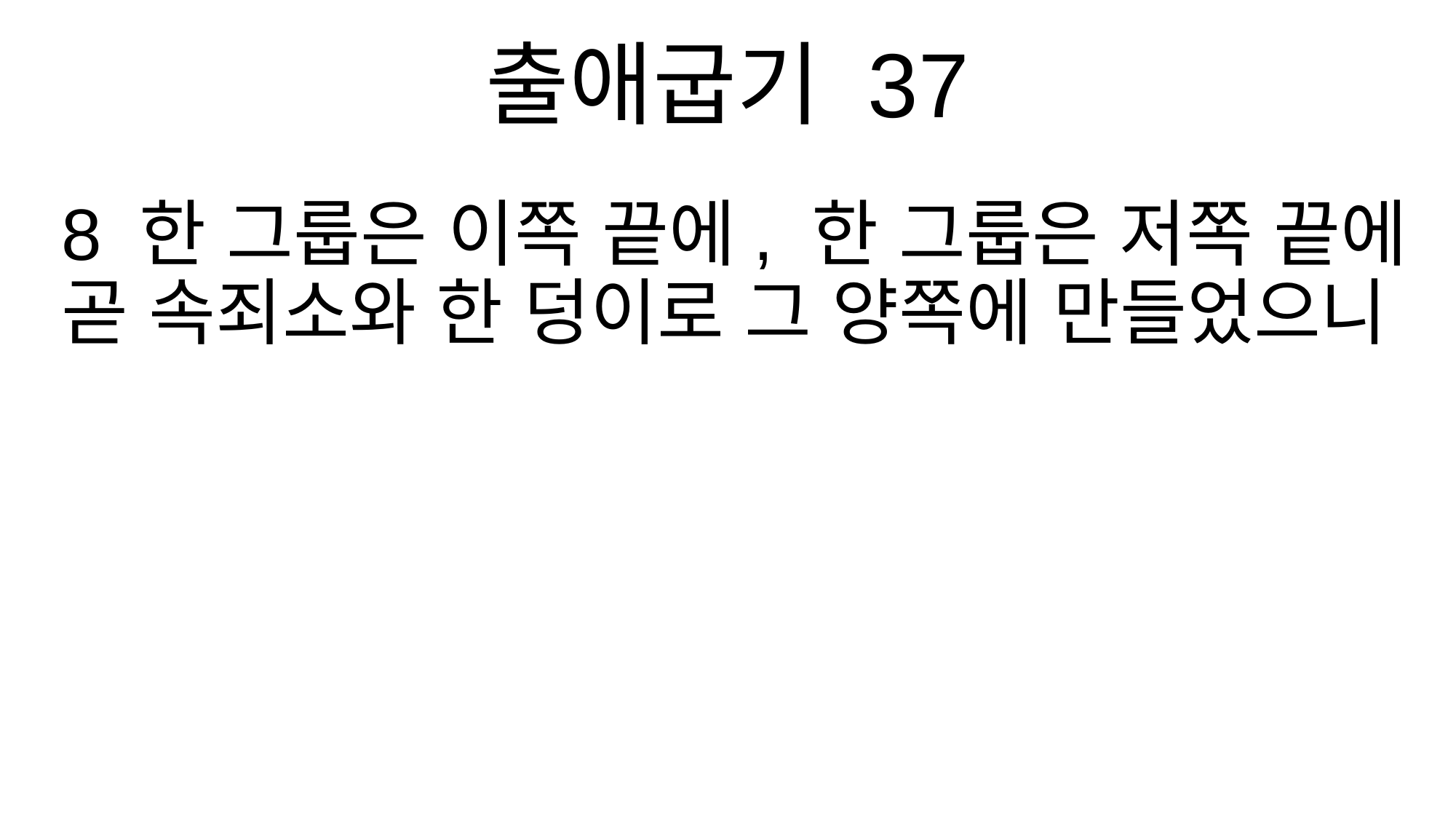

출애굽기 37
8 한 그룹은 이쪽 끝에, 한 그룹은 저쪽 끝에 곧 속죄소와 한 덩이로 그 양쪽에 만들었으니